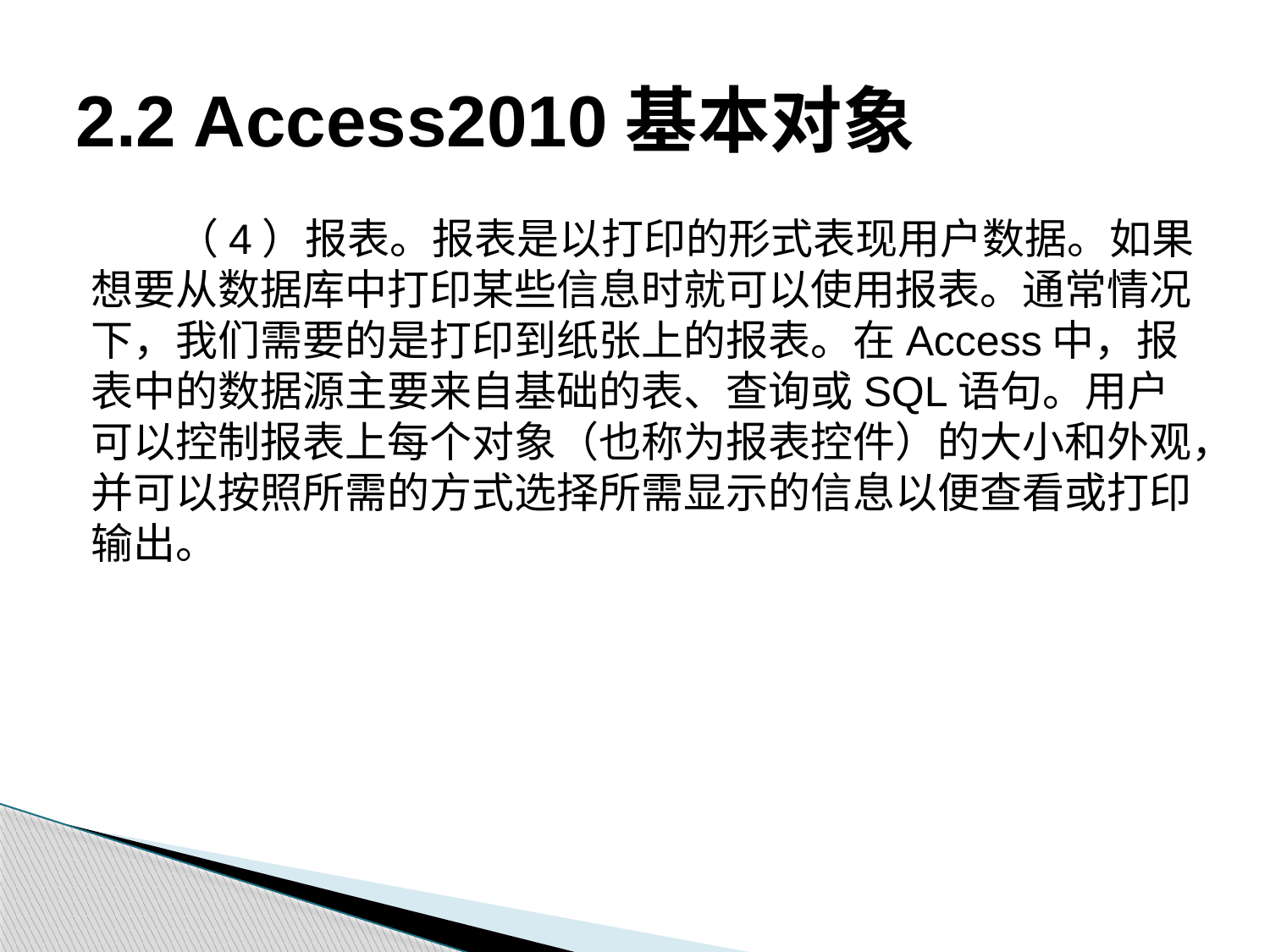

# 2.2 Access2010基本对象
（4）报表。报表是以打印的形式表现用户数据。如果想要从数据库中打印某些信息时就可以使用报表。通常情况下，我们需要的是打印到纸张上的报表。在Access中，报表中的数据源主要来自基础的表、查询或SQL语句。用户可以控制报表上每个对象（也称为报表控件）的大小和外观，并可以按照所需的方式选择所需显示的信息以便查看或打印输出。